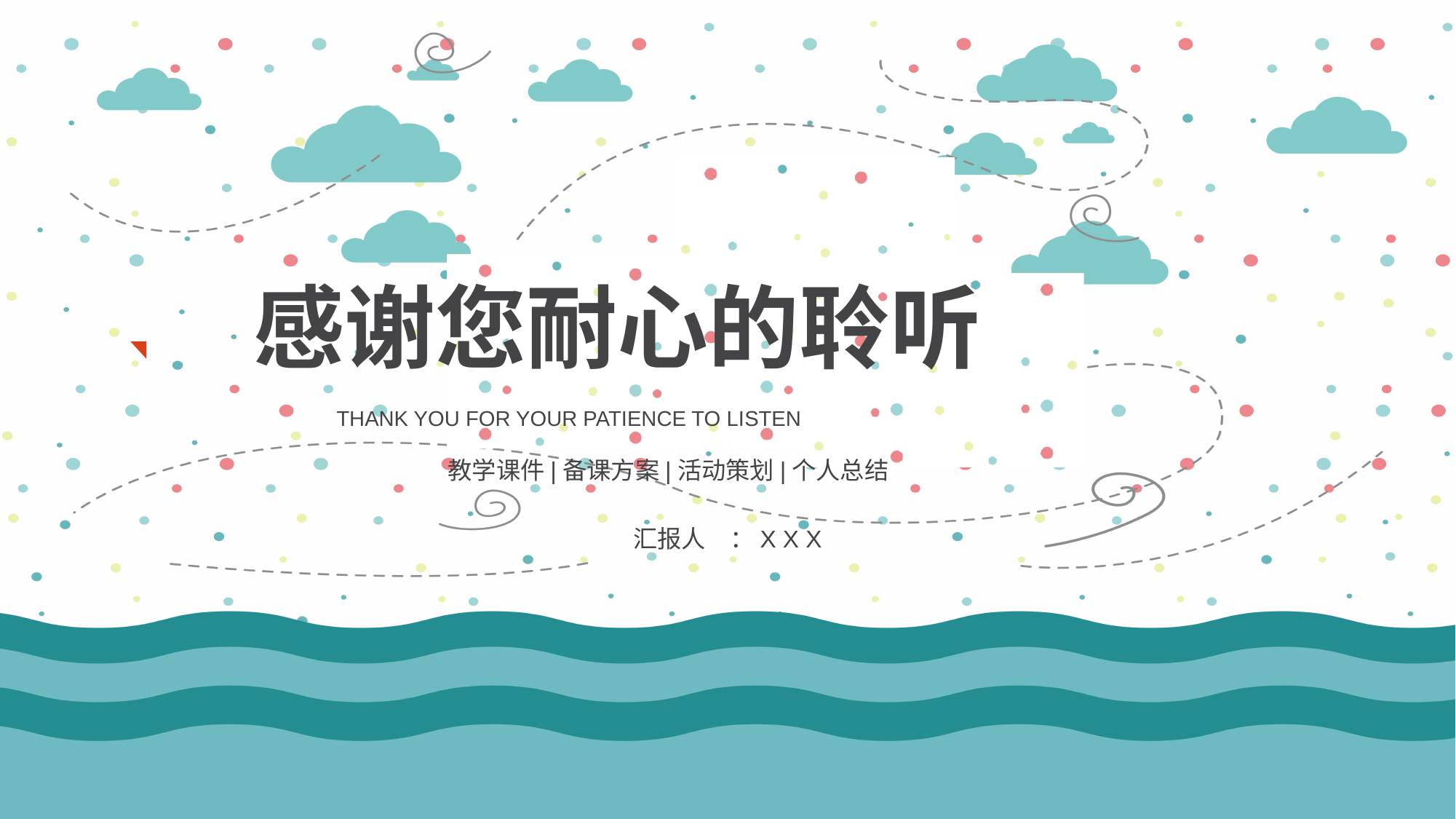

感谢您耐心的聆听
THANK YOU FOR YOUR PATIENCE TO LISTEN
教学课件|备课方案|活动策划|个人总结
汇报人  ：X X X